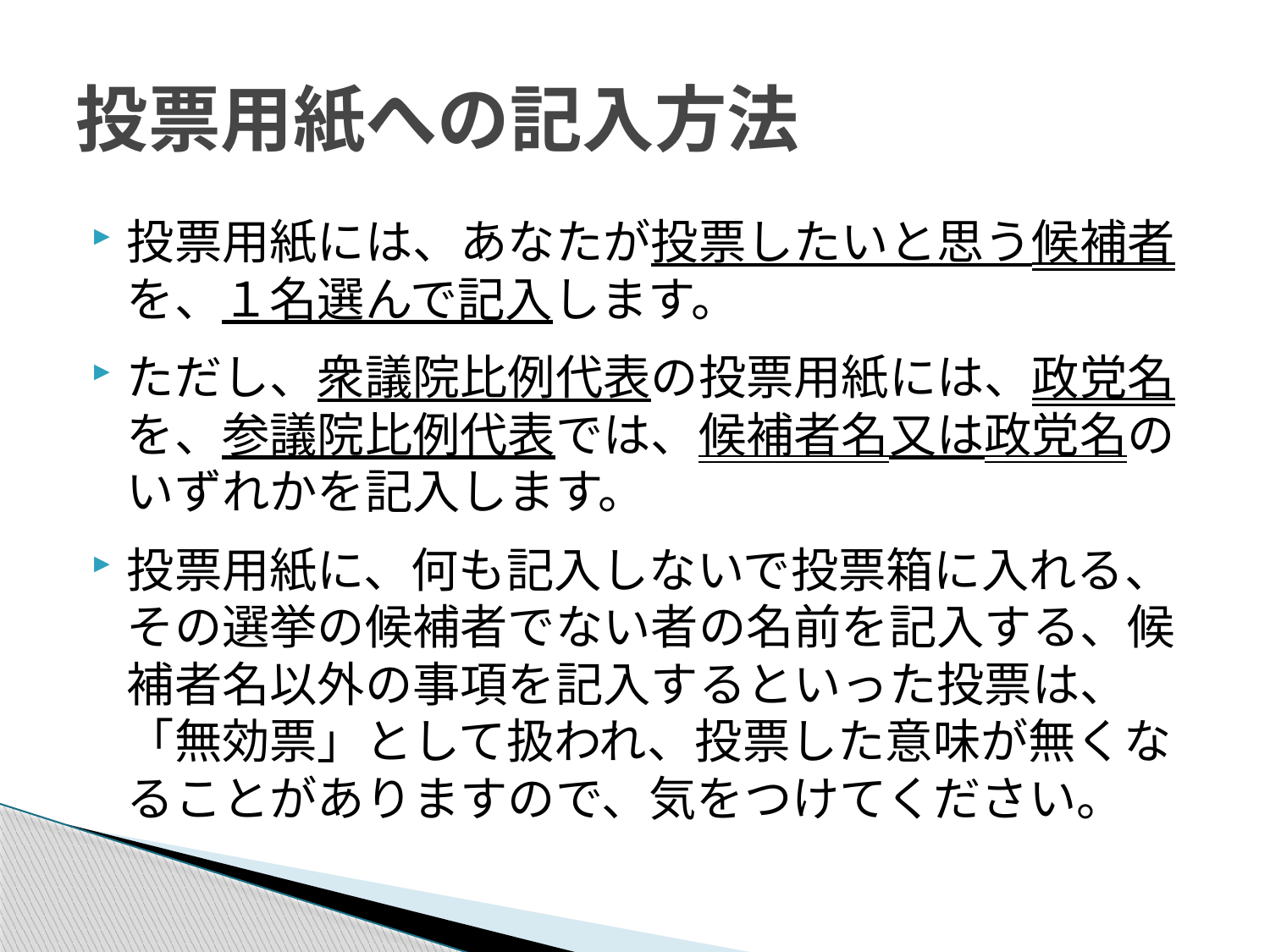

# 投票用紙への記入方法
投票用紙には、あなたが投票したいと思う候補者を、１名選んで記入します。
ただし、衆議院比例代表の投票用紙には、政党名を、参議院比例代表では、候補者名又は政党名のいずれかを記入します。
投票用紙に、何も記入しないで投票箱に入れる、その選挙の候補者でない者の名前を記入する、候補者名以外の事項を記入するといった投票は、「無効票」として扱われ、投票した意味が無くなることがありますので、気をつけてください。